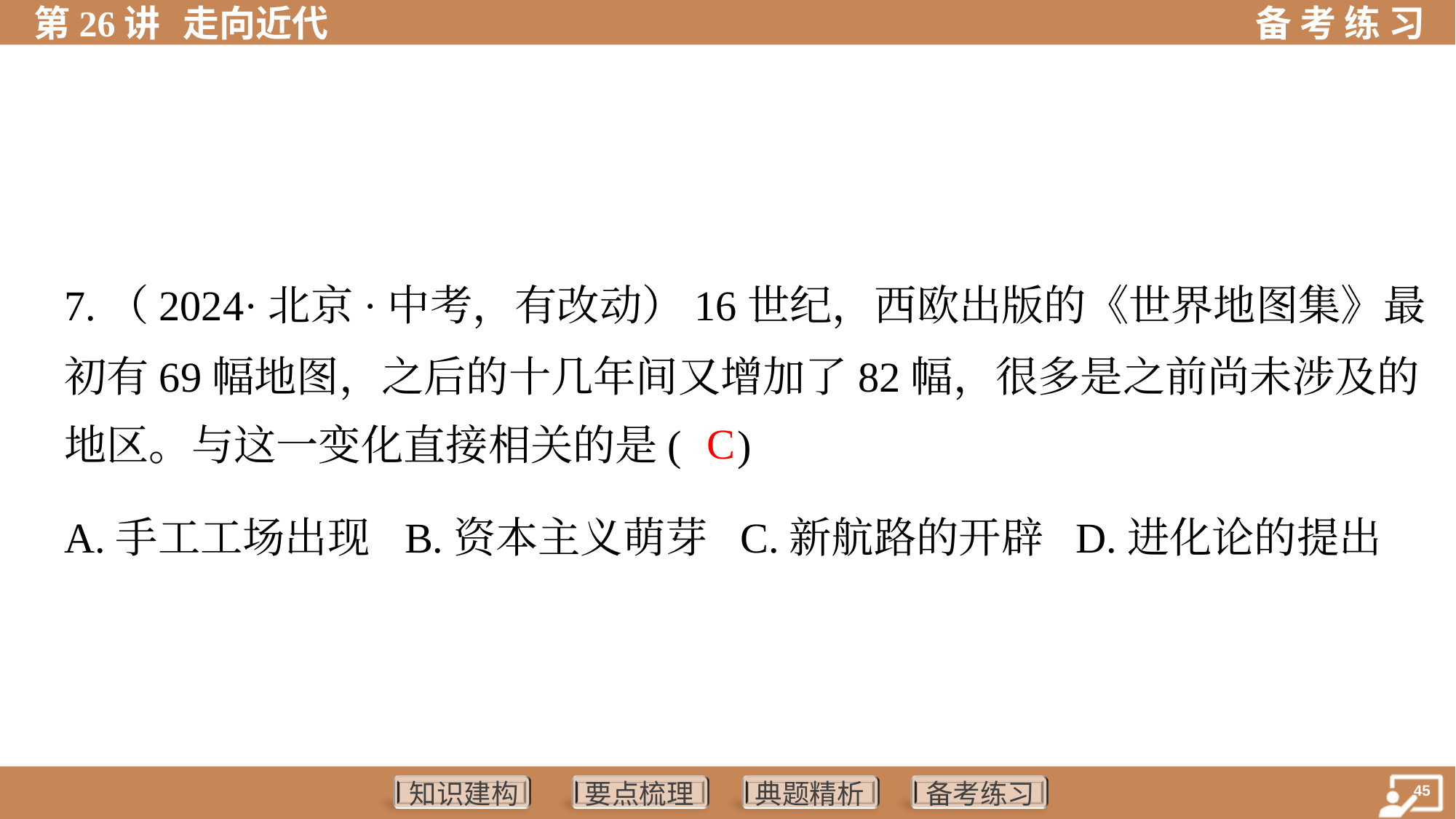

7.（2024·北京·中考，有改动）16世纪，西欧出版的《世界地图集》最
初有69幅地图，之后的十几年间又增加了82幅，很多是之前尚未涉及的
地区。与这一变化直接相关的是(     )
C
A.手工工场出现	B.资本主义萌芽	C.新航路的开辟	D.进化论的提出